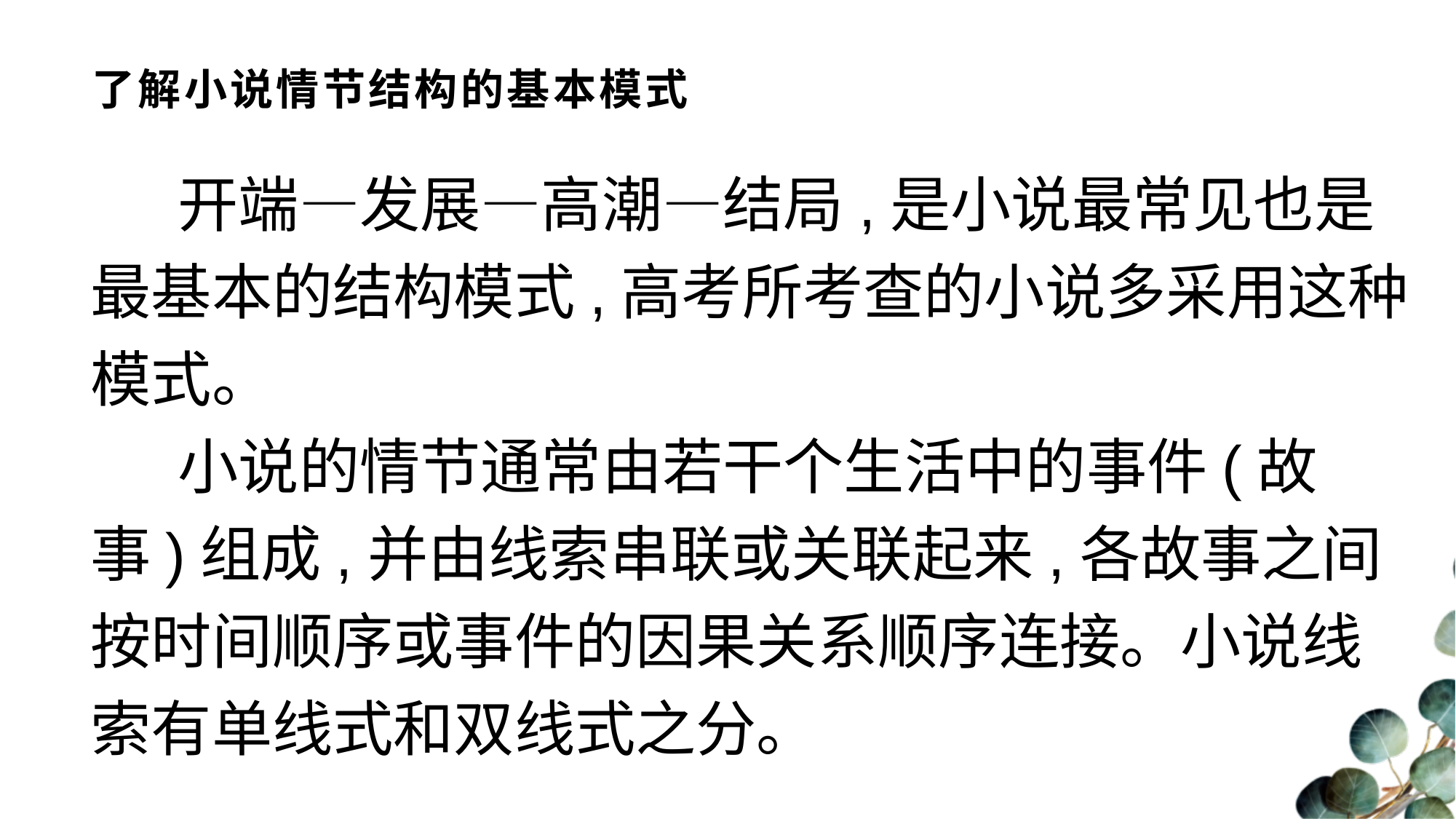

# 了解小说情节结构的基本模式
   开端—发展—高潮—结局,是小说最常见也是最基本的结构模式,高考所考查的小说多采用这种模式。
   小说的情节通常由若干个生活中的事件(故事)组成,并由线索串联或关联起来,各故事之间按时间顺序或事件的因果关系顺序连接。小说线索有单线式和双线式之分。